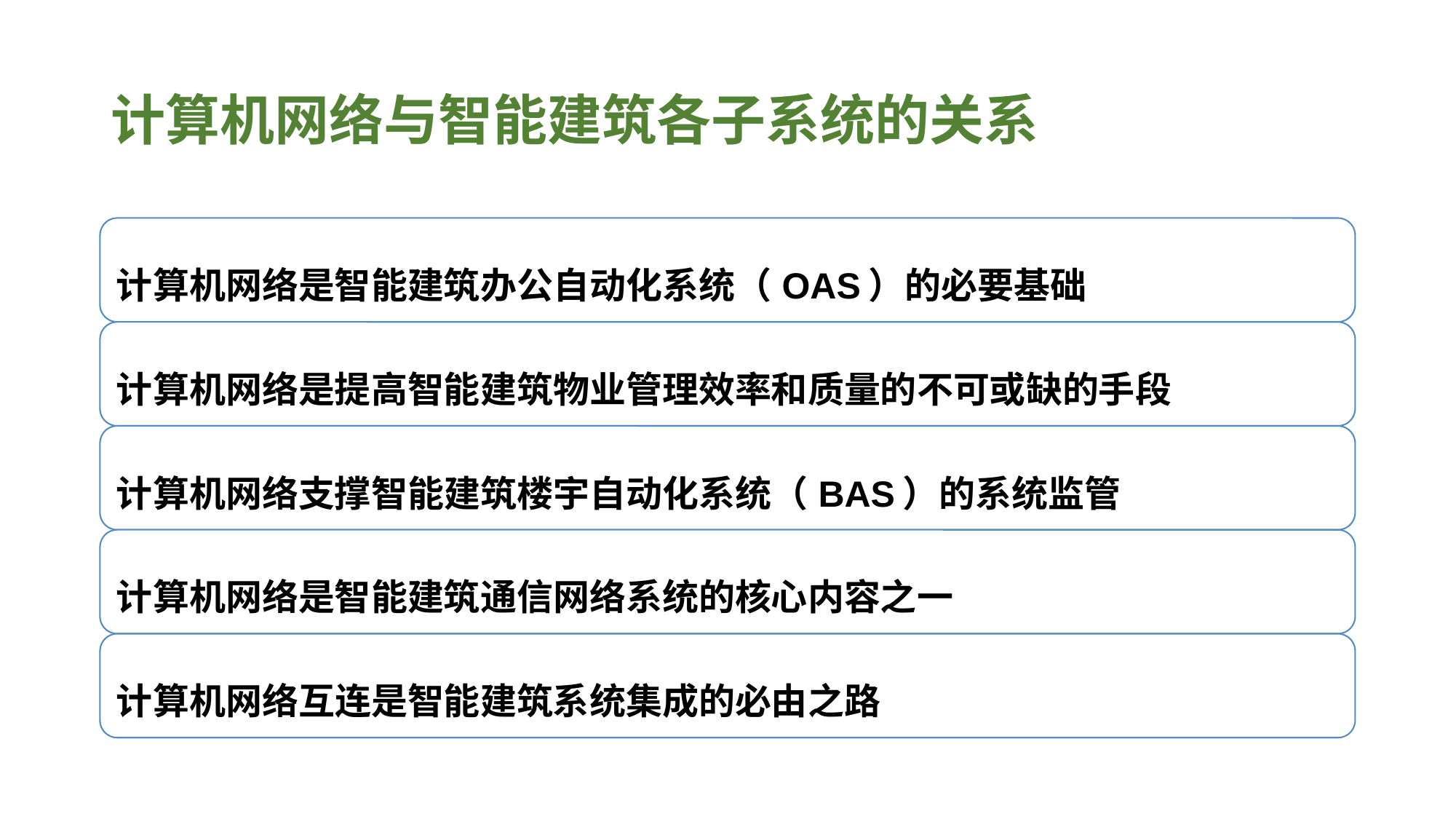

# 计算机网络与智能建筑各子系统的关系
计算机网络是智能建筑办公自动化系统（OAS）的必要基础
计算机网络是提高智能建筑物业管理效率和质量的不可或缺的手段
计算机网络支撑智能建筑楼宇自动化系统（BAS）的系统监管
计算机网络是智能建筑通信网络系统的核心内容之一
计算机网络互连是智能建筑系统集成的必由之路